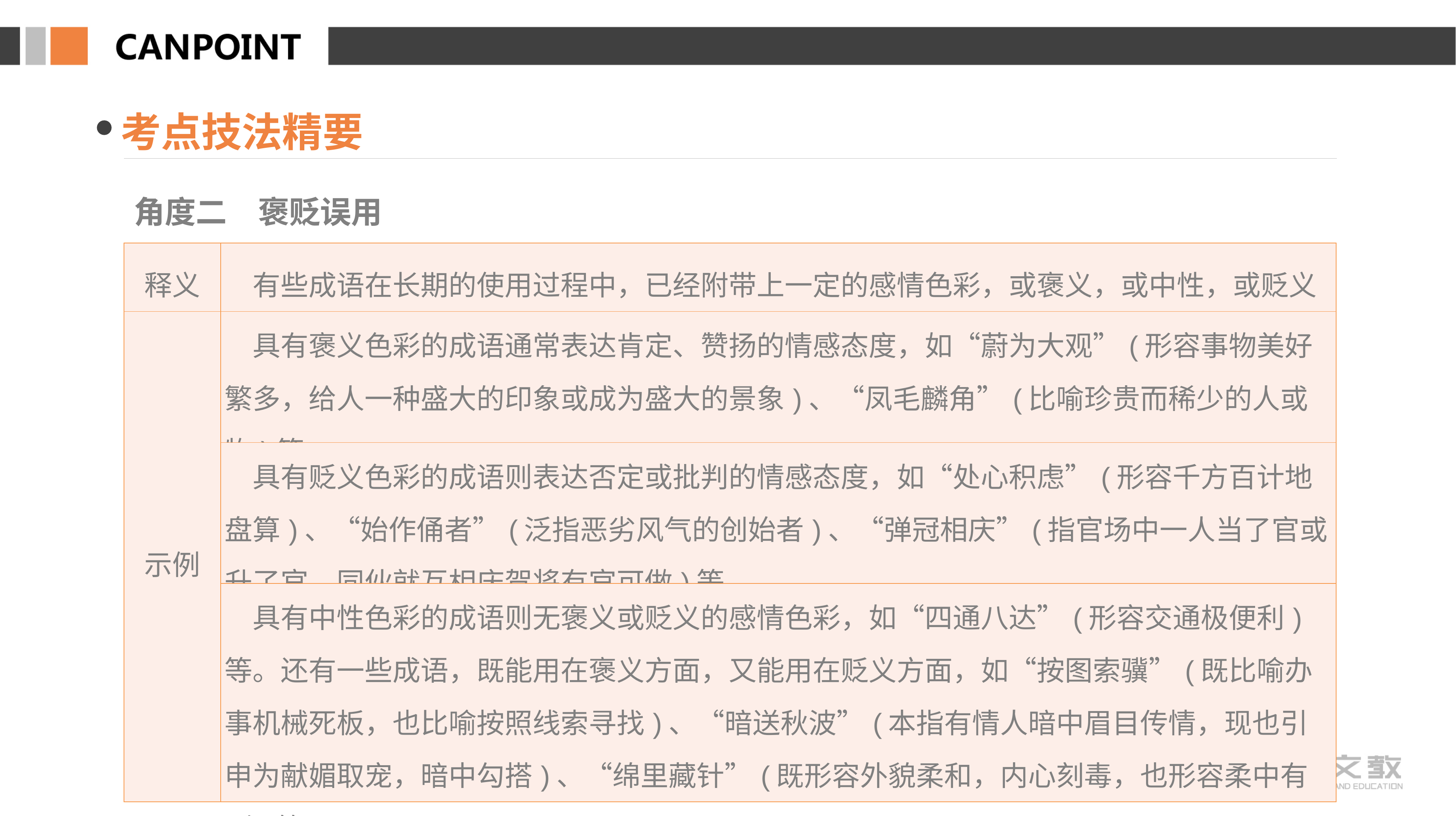

考点技法精要

角度二　褒贬误用
| 释义 | 有些成语在长期的使用过程中，已经附带上一定的感情色彩，或褒义，或中性，或贬义 |
| --- | --- |
| 示例 | 具有褒义色彩的成语通常表达肯定、赞扬的情感态度，如“蔚为大观”(形容事物美好繁多，给人一种盛大的印象或成为盛大的景象)、“凤毛麟角”(比喻珍贵而稀少的人或物)等 |
|  | 具有贬义色彩的成语则表达否定或批判的情感态度，如“处心积虑”(形容千方百计地盘算)、“始作俑者”(泛指恶劣风气的创始者)、“弹冠相庆”(指官场中一人当了官或升了官，同伙就互相庆贺将有官可做)等 |
|  | 具有中性色彩的成语则无褒义或贬义的感情色彩，如“四通八达”(形容交通极便利)等。还有一些成语，既能用在褒义方面，又能用在贬义方面，如“按图索骥”(既比喻办事机械死板，也比喻按照线索寻找)、“暗送秋波”(本指有情人暗中眉目传情，现也引申为献媚取宠，暗中勾搭)、“绵里藏针”(既形容外貌柔和，内心刻毒，也形容柔中有刚)等 |